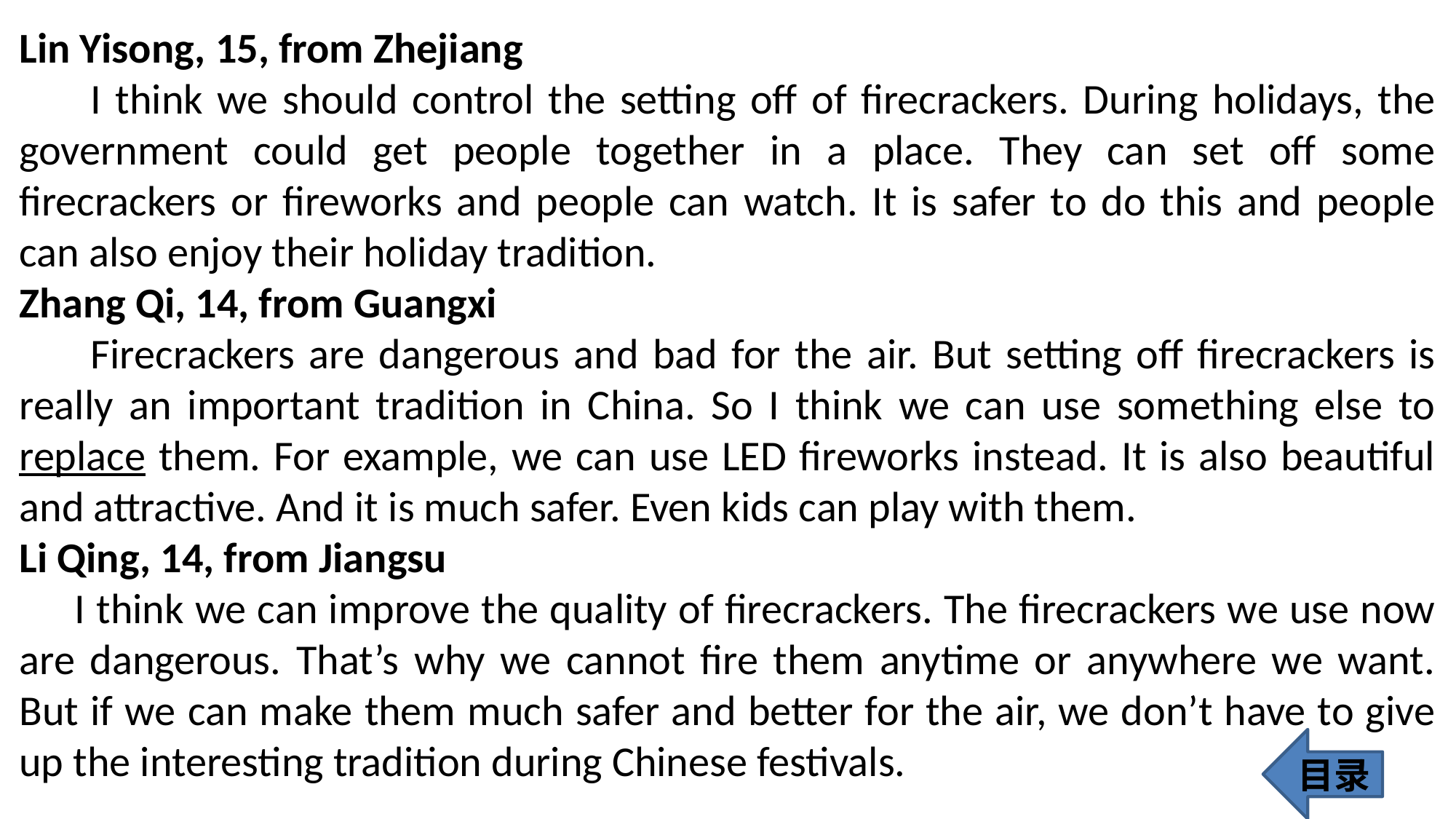

Lin Yisong, 15, from Zhejiang
     I think we should control the setting off of firecrackers. During holidays, the government could get people together in a place. They can set off some firecrackers or fireworks and people can watch. It is safer to do this and people can also enjoy their holiday tradition.
Zhang Qi, 14, from Guangxi
     Firecrackers are dangerous and bad for the air. But setting off firecrackers is really an important tradition in China. So I think we can use something else to replace them. For example, we can use LED fireworks instead. It is also beautiful and attractive. And it is much safer. Even kids can play with them.
Li Qing, 14, from Jiangsu
     I think we can improve the quality of firecrackers. The firecrackers we use now are dangerous. That’s why we cannot fire them anytime or anywhere we want. But if we can make them much safer and better for the air, we don’t have to give up the interesting tradition during Chinese festivals.
目录
224